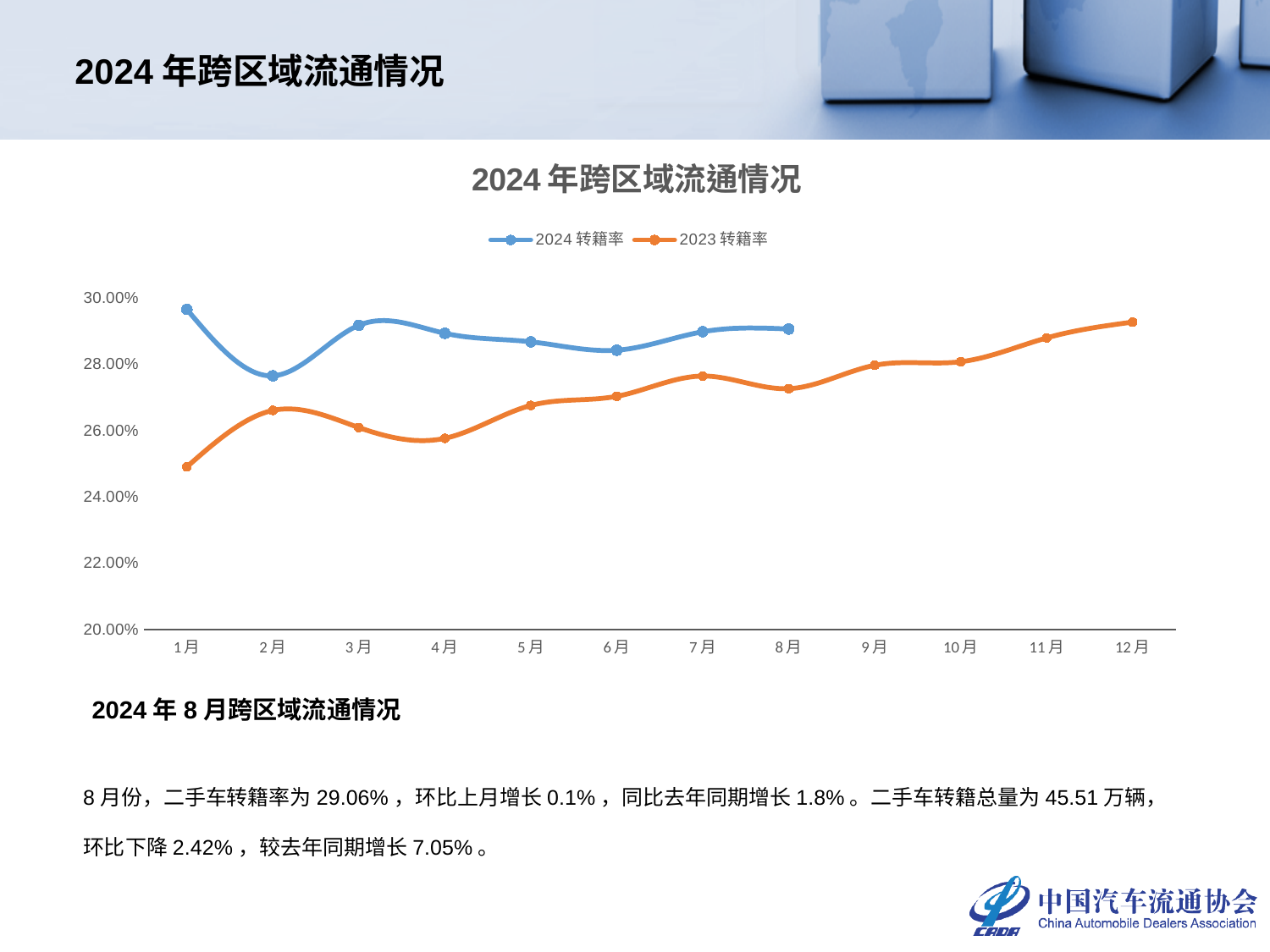

2024年跨区域流通情况

### Chart: 2024年跨区域流通情况

| Category | 2024转籍率 | 2023转籍率 |
|---|---|---|
| 1月 | 0.2965 | 0.2490406231022764 |
| 2月 | 0.27648734501144706 | 0.266049079399948 |
| 3月 | 0.29172981303996 | 0.26088626403668214 |
| 4月 | 0.2893 | 0.2576334835076868 |
| 5月 | 0.2867407669652261 | 0.2675551677531296 |
| 6月 | 0.284214933540131 | 0.27031671457862694 |
| 7月 | 0.2897710185486657 | 0.27642202990292297 |
| 8月 | 0.2906 | 0.27261131710545383 |
| 9月 | None | 0.279658535727211 |
| 10月 | None | 0.2807339518031514 |
| 11月 | None | 0.28791517260838656 |
| 12月 | None | 0.29268328101515817 |
2024年8月跨区域流通情况
8月份，二手车转籍率为29.06%，环比上月增长0.1%，同比去年同期增长1.8%。二手车转籍总量为45.51万辆，环比下降2.42%，较去年同期增长7.05%。